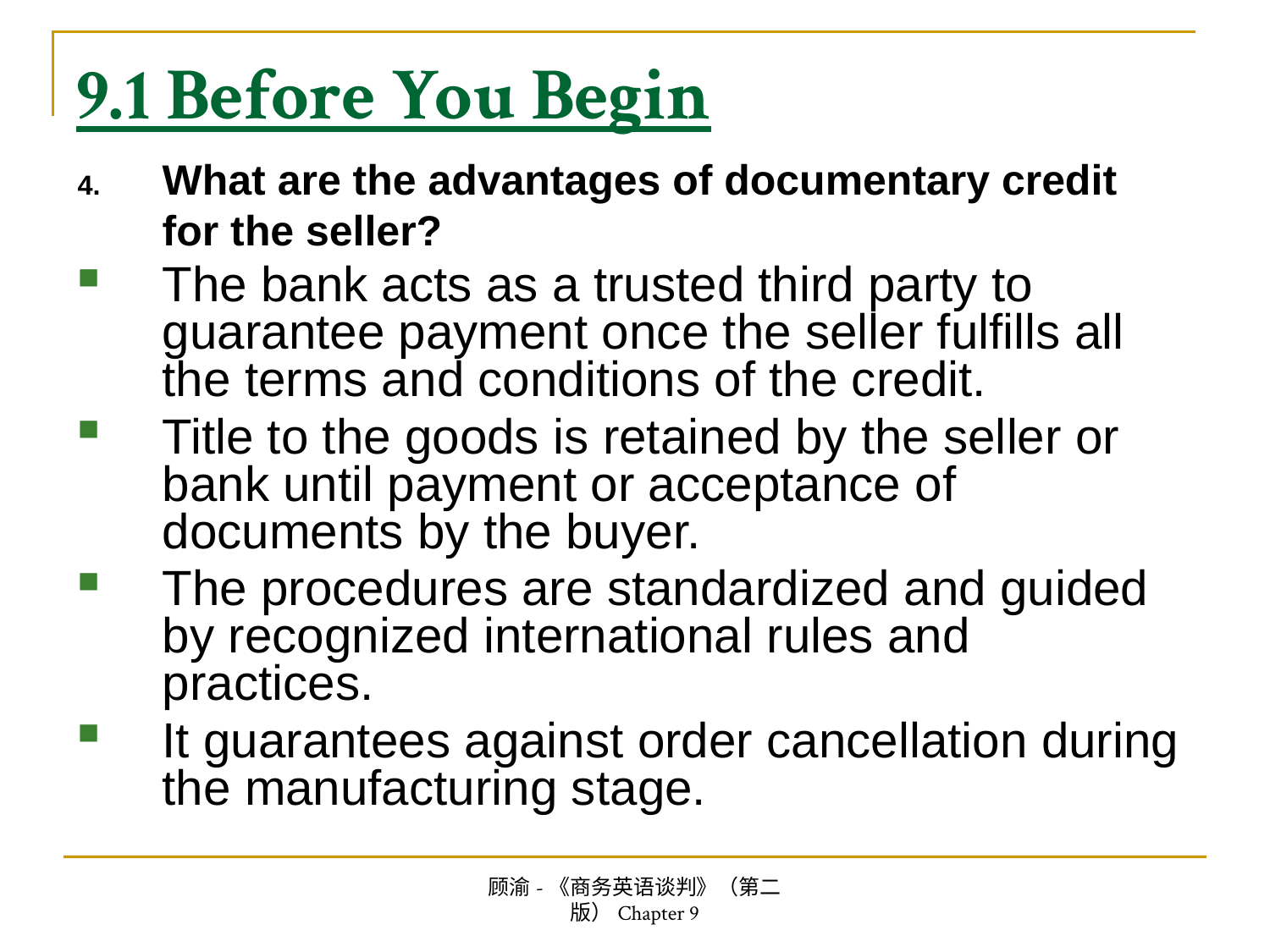

# 9.1 Before You Begin
What are the advantages of documentary credit for the seller?
The bank acts as a trusted third party to guarantee payment once the seller fulfills all the terms and conditions of the credit.
Title to the goods is retained by the seller or bank until payment or acceptance of documents by the buyer.
The procedures are standardized and guided by recognized international rules and practices.
It guarantees against order cancellation during the manufacturing stage.

9
顾渝-《商务英语谈判》（第二版）Chapter 9